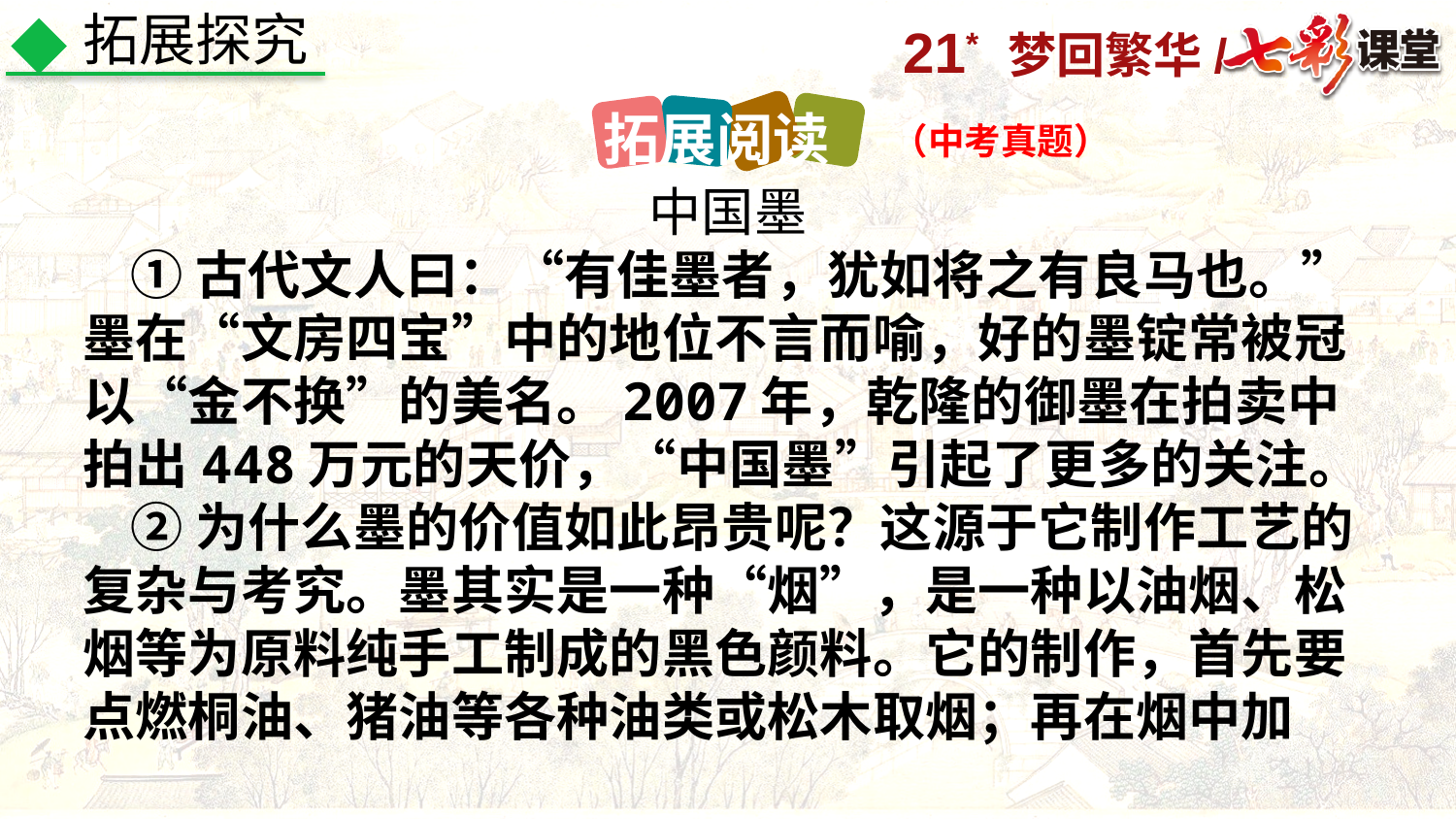

拓展探究

拓展阅读

（中考真题）
中国墨
    ①古代文人曰：“有佳墨者，犹如将之有良马也。”墨在“文房四宝”中的地位不言而喻，好的墨锭常被冠以“金不换”的美名。2007年，乾隆的御墨在拍卖中拍出448万元的天价，“中国墨”引起了更多的关注。
    ②为什么墨的价值如此昂贵呢？这源于它制作工艺的复杂与考究。墨其实是一种“烟”，是一种以油烟、松烟等为原料纯手工制成的黑色颜料。它的制作，首先要点燃桐油、猪油等各种油类或松木取烟；再在烟中加